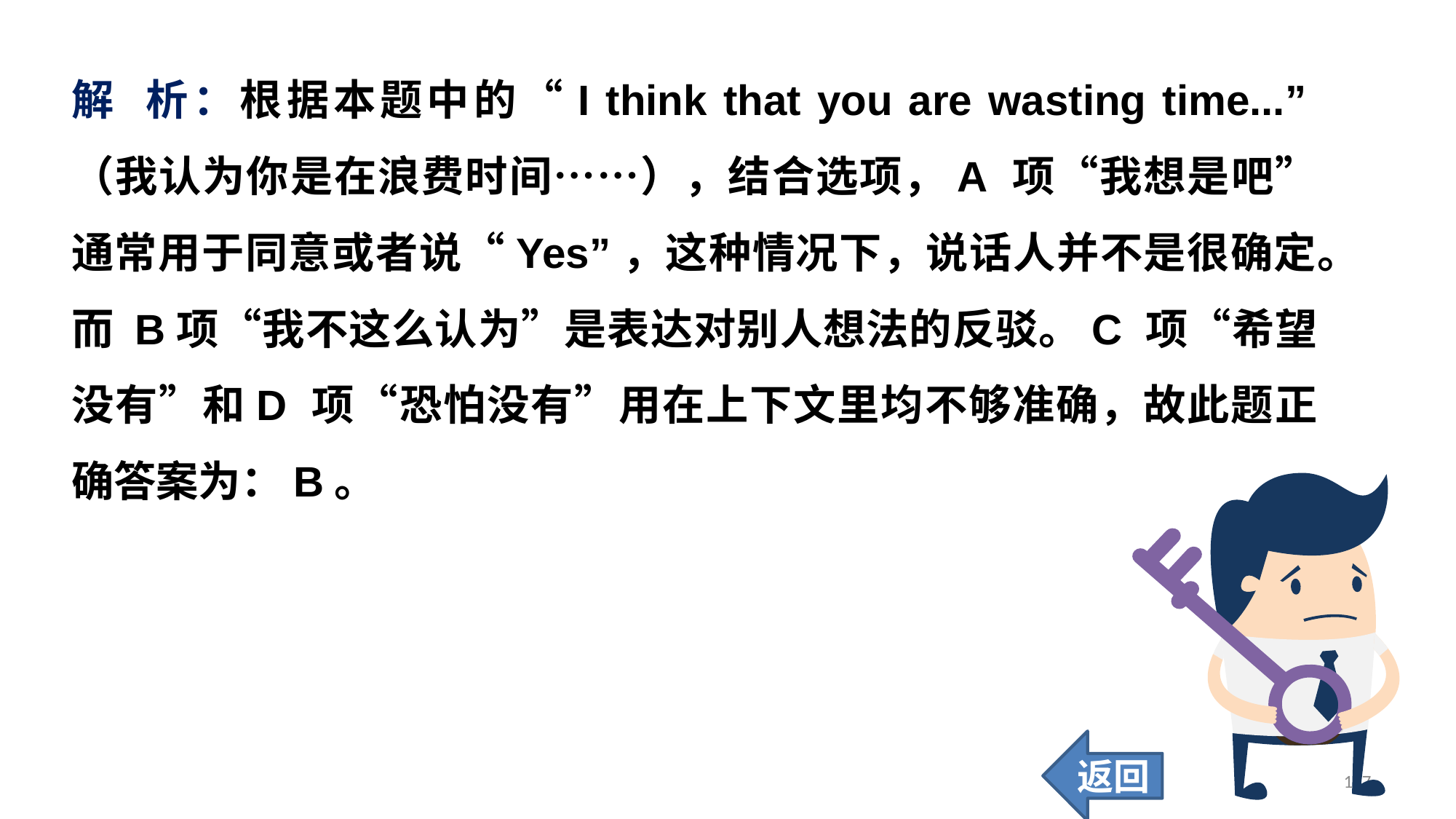

解  析：根据本题中的“I think that you are wasting time...”（我认为你是在浪费时间……），结合选项，A 项“我想是吧”通常用于同意或者说“Yes”，这种情况下，说话人并不是很确定。而 B项“我不这么认为”是表达对别人想法的反驳。C 项“希望没有”和D 项“恐怕没有”用在上下文里均不够准确，故此题正确答案为：B。

返回
117